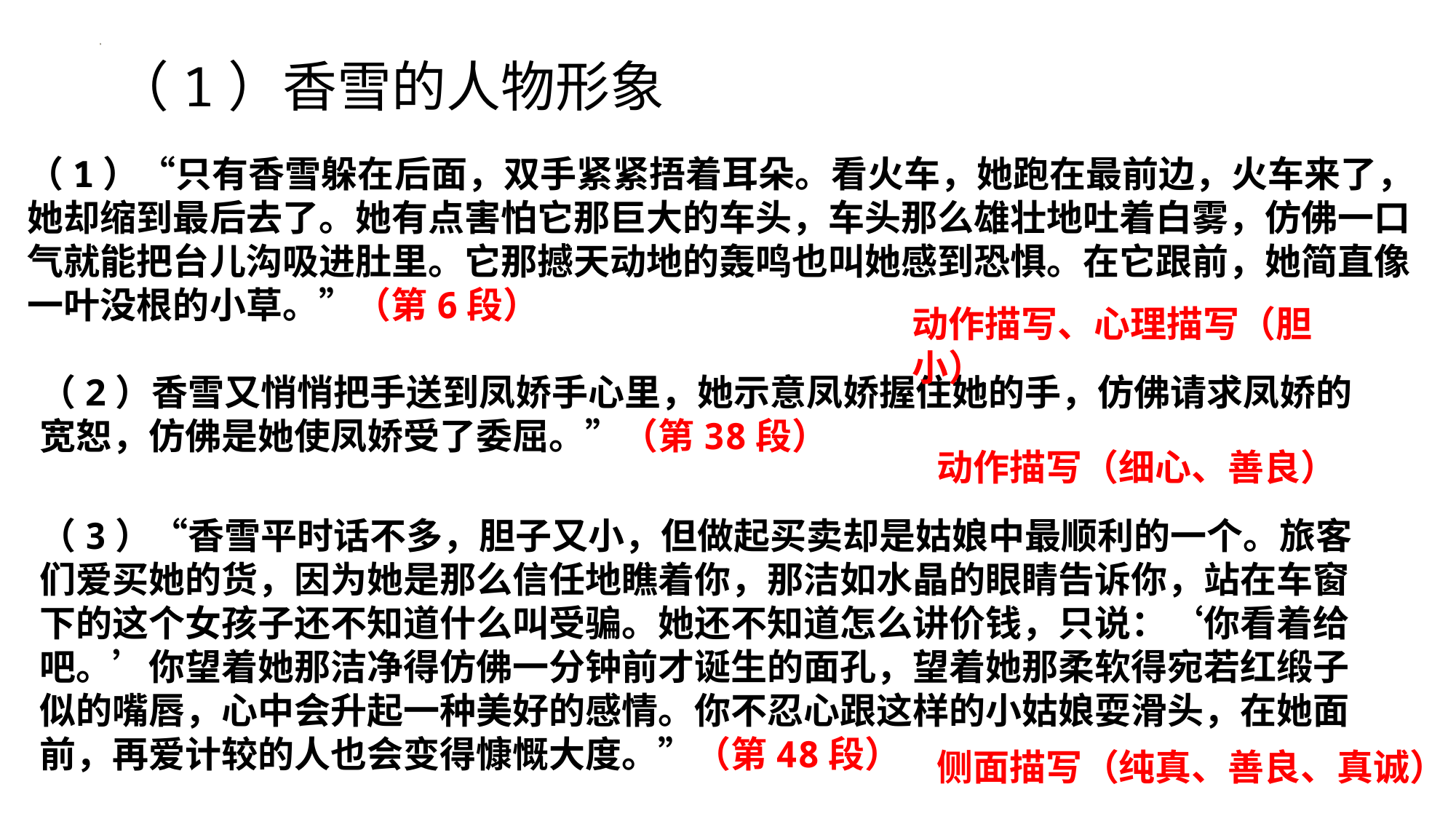

（1）香雪的人物形象
（1）“只有香雪躲在后面，双手紧紧捂着耳朵。看火车，她跑在最前边，火车来了，她却缩到最后去了。她有点害怕它那巨大的车头，车头那么雄壮地吐着白雾，仿佛一口气就能把台儿沟吸进肚里。它那撼天动地的轰鸣也叫她感到恐惧。在它跟前，她简直像一叶没根的小草。”（第6段）
动作描写、心理描写（胆小）
（2）香雪又悄悄把手送到凤娇手心里，她示意凤娇握住她的手，仿佛请求凤娇的宽恕，仿佛是她使凤娇受了委屈。”（第38段）
动作描写（细心、善良）
（3）“香雪平时话不多，胆子又小，但做起买卖却是姑娘中最顺利的一个。旅客们爱买她的货，因为她是那么信任地瞧着你，那洁如水晶的眼睛告诉你，站在车窗下的这个女孩子还不知道什么叫受骗。她还不知道怎么讲价钱，只说：‘你看着给吧。’你望着她那洁净得仿佛一分钟前才诞生的面孔，望着她那柔软得宛若红缎子似的嘴唇，心中会升起一种美好的感情。你不忍心跟这样的小姑娘耍滑头，在她面前，再爱计较的人也会变得慷慨大度。”（第48段）
侧面描写（纯真、善良、真诚）